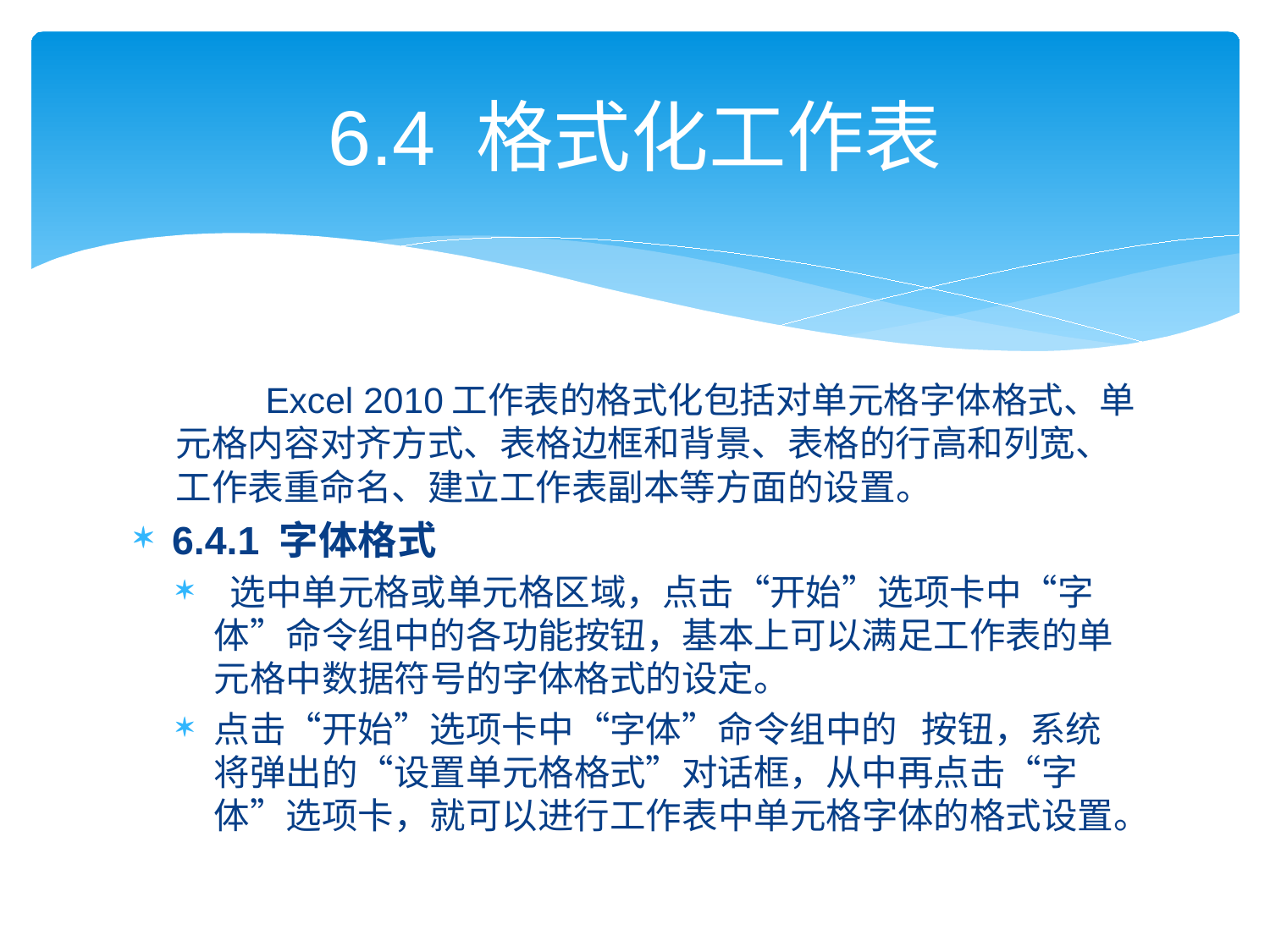

# 6.4 格式化工作表
         Excel 2010工作表的格式化包括对单元格字体格式、单元格内容对齐方式、表格边框和背景、表格的行高和列宽、工作表重命名、建立工作表副本等方面的设置。
6.4.1 字体格式
 选中单元格或单元格区域，点击“开始”选项卡中“字体”命令组中的各功能按钮，基本上可以满足工作表的单元格中数据符号的字体格式的设定。
点击“开始”选项卡中“字体”命令组中的   按钮，系统将弹出的“设置单元格格式”对话框，从中再点击“字体”选项卡，就可以进行工作表中单元格字体的格式设置。